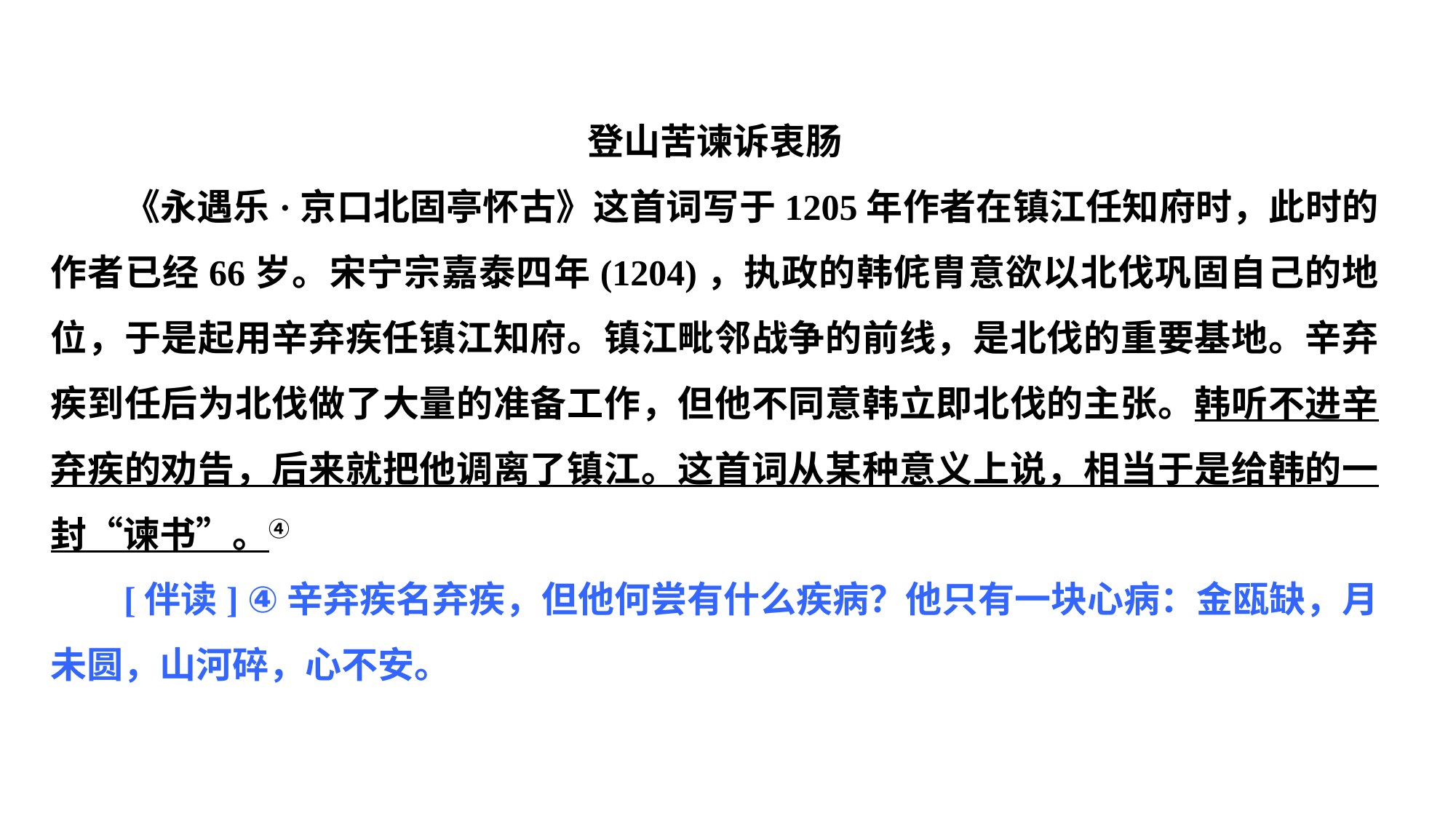

登山苦谏诉衷肠
《永遇乐·京口北固亭怀古》这首词写于1205年作者在镇江任知府时，此时的作者已经66岁。宋宁宗嘉泰四年(1204)，执政的韩侂胄意欲以北伐巩固自己的地位，于是起用辛弃疾任镇江知府。镇江毗邻战争的前线，是北伐的重要基地。辛弃疾到任后为北伐做了大量的准备工作，但他不同意韩立即北伐的主张。韩听不进辛弃疾的劝告，后来就把他调离了镇江。这首词从某种意义上说，相当于是给韩的一封“谏书”。④
[伴读] ④辛弃疾名弃疾，但他何尝有什么疾病？他只有一块心病：金瓯缺，月未圆，山河碎，心不安。